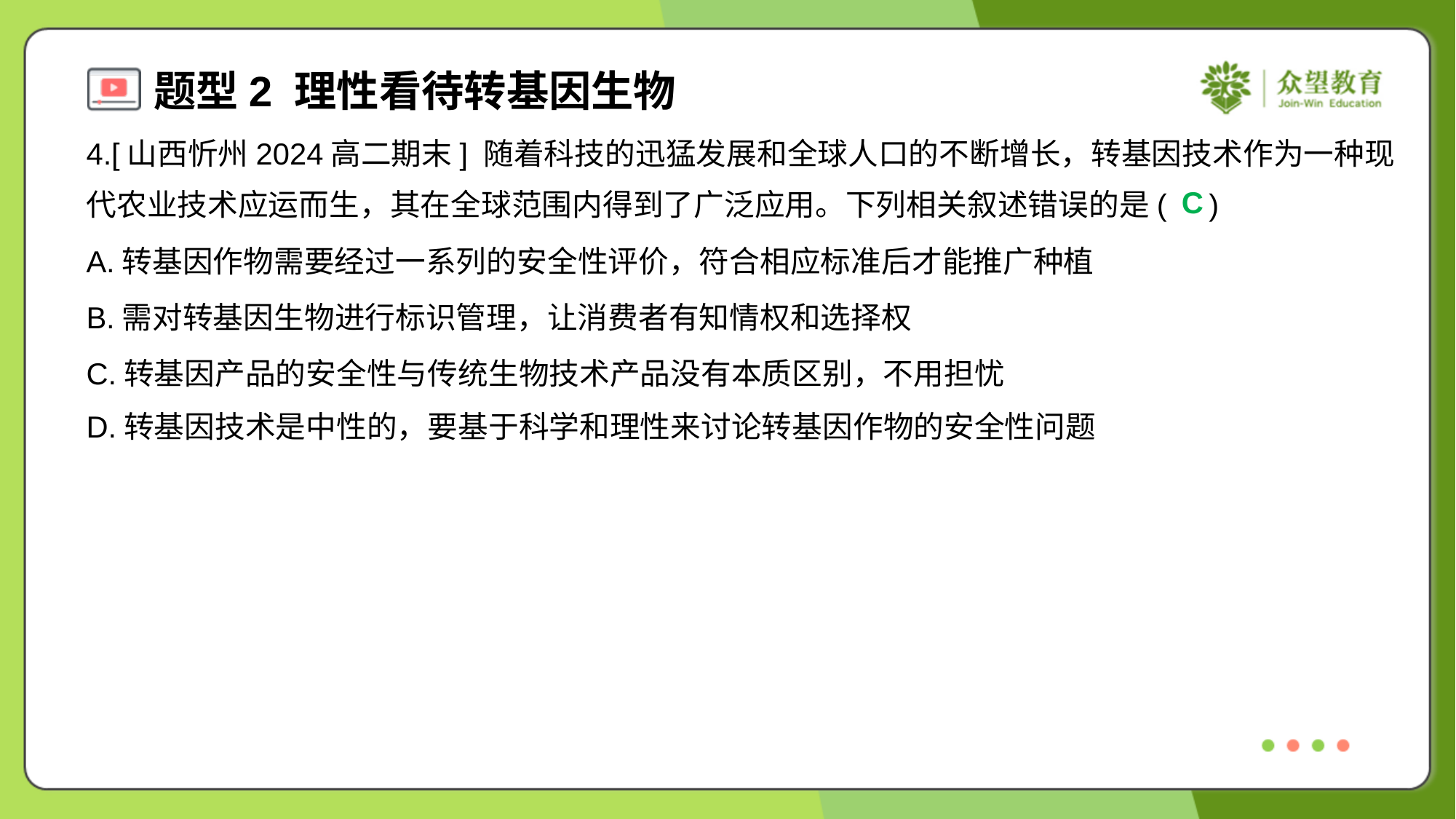

4.[山西忻州2024高二期末] 随着科技的迅猛发展和全球人口的不断增长，转基因技术作为一种现
代农业技术应运而生，其在全球范围内得到了广泛应用。下列相关叙述错误的是(     )
C
A.转基因作物需要经过一系列的安全性评价，符合相应标准后才能推广种植
B.需对转基因生物进行标识管理，让消费者有知情权和选择权
C.转基因产品的安全性与传统生物技术产品没有本质区别，不用担忧
D.转基因技术是中性的，要基于科学和理性来讨论转基因作物的安全性问题